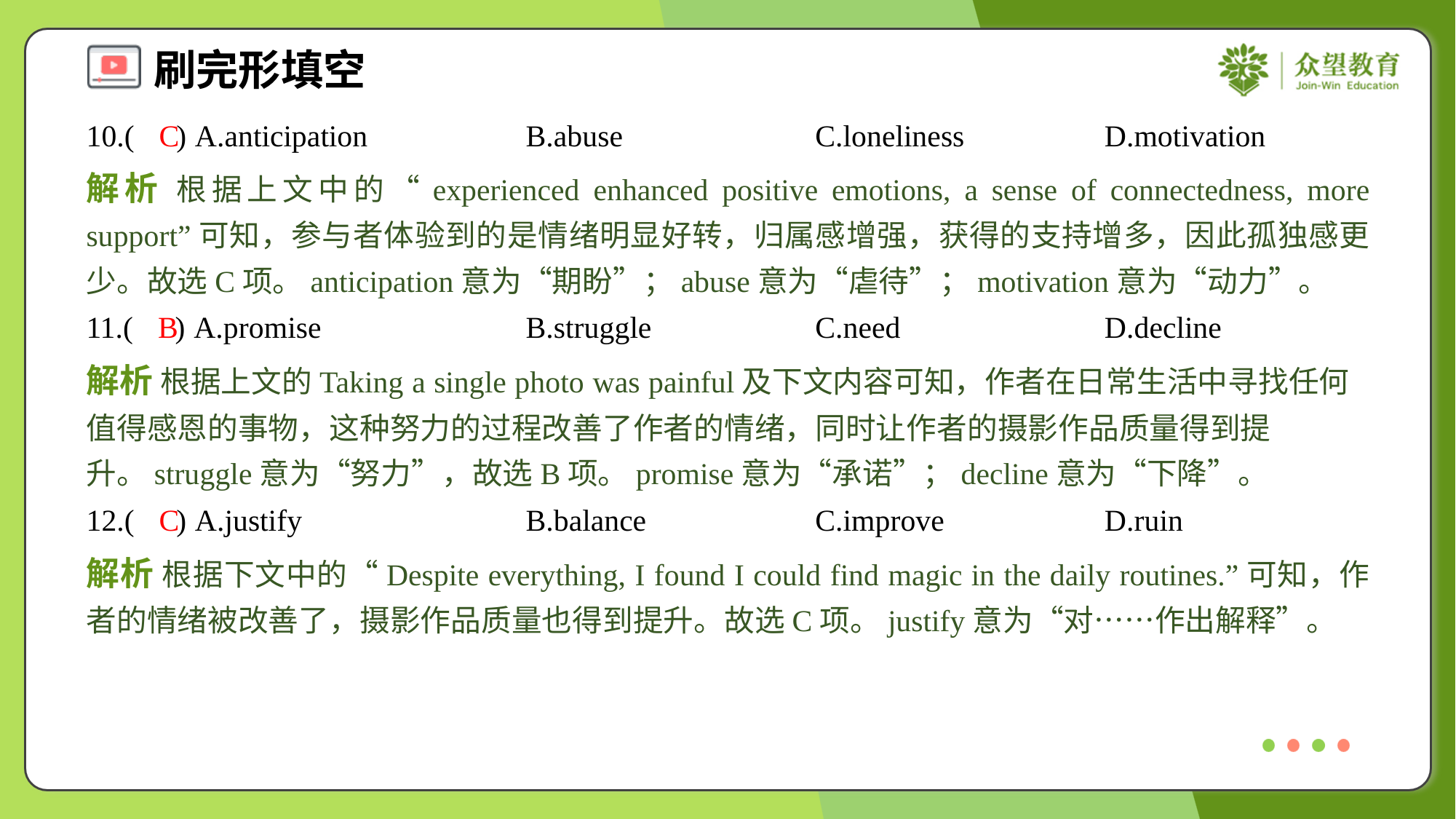

10.(     ) A.anticipation	B.abuse	C.loneliness	D.motivation
C
解析 根据上文中的“experienced enhanced positive emotions, a sense of connectedness, more support”可知，参与者体验到的是情绪明显好转，归属感增强，获得的支持增多，因此孤独感更少。故选C项。anticipation意为“期盼”；abuse意为“虐待”；motivation意为“动力”。
11.(     ) A.promise	B.struggle	C.need	D.decline
B
解析 根据上文的Taking a single photo was painful及下文内容可知，作者在日常生活中寻找任何值得感恩的事物，这种努力的过程改善了作者的情绪，同时让作者的摄影作品质量得到提升。struggle意为“努力”，故选B项。promise意为“承诺”；decline意为“下降”。
12.(     ) A.justify	B.balance	C.improve	D.ruin
C
解析 根据下文中的“Despite everything, I found I could find magic in the daily routines.”可知，作者的情绪被改善了，摄影作品质量也得到提升。故选C项。justify意为“对……作出解释”。